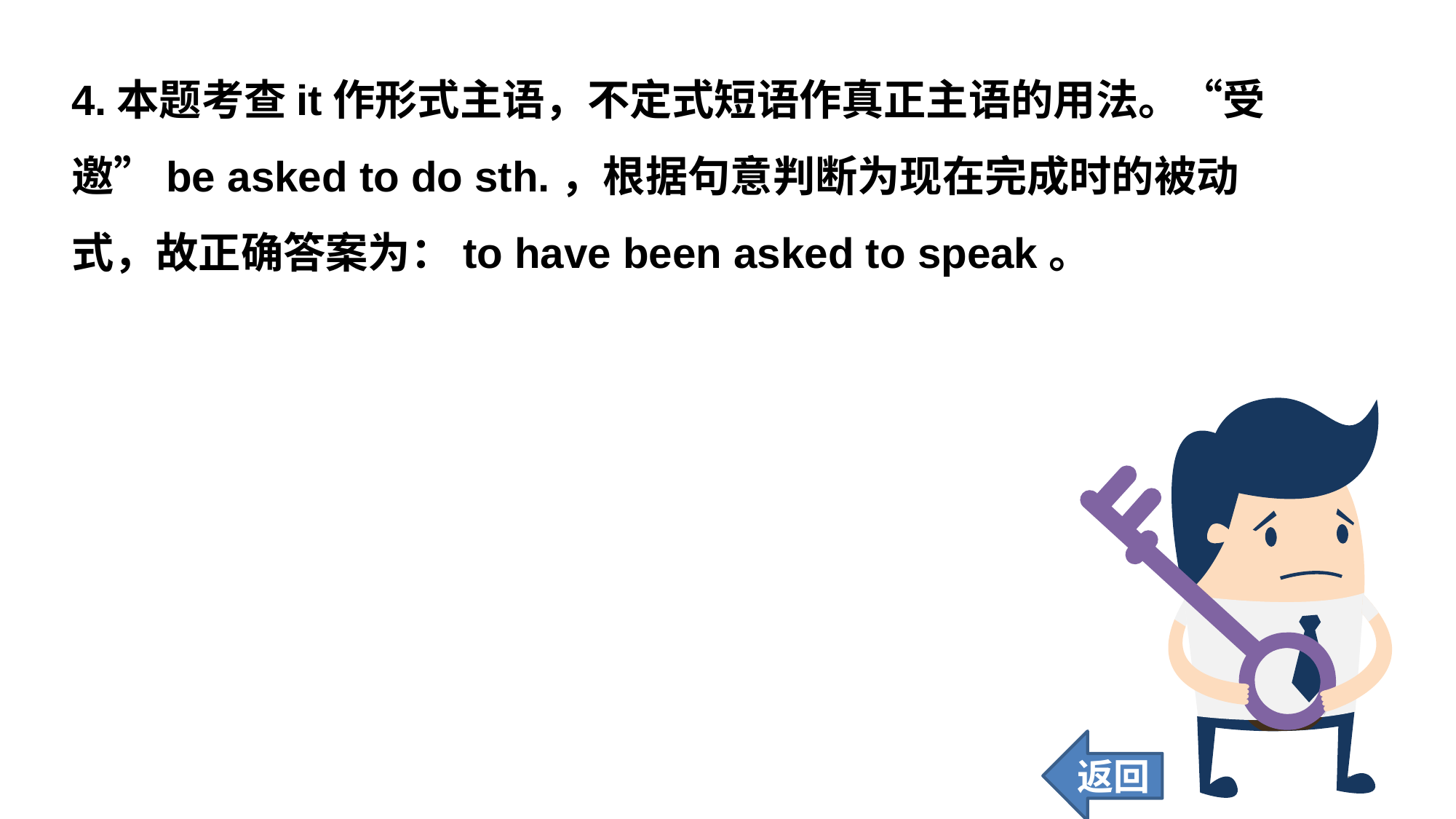

4.本题考查it作形式主语，不定式短语作真正主语的用法。“受邀”be asked to do sth.，根据句意判断为现在完成时的被动式，故正确答案为：to have been asked to speak。

返回
106